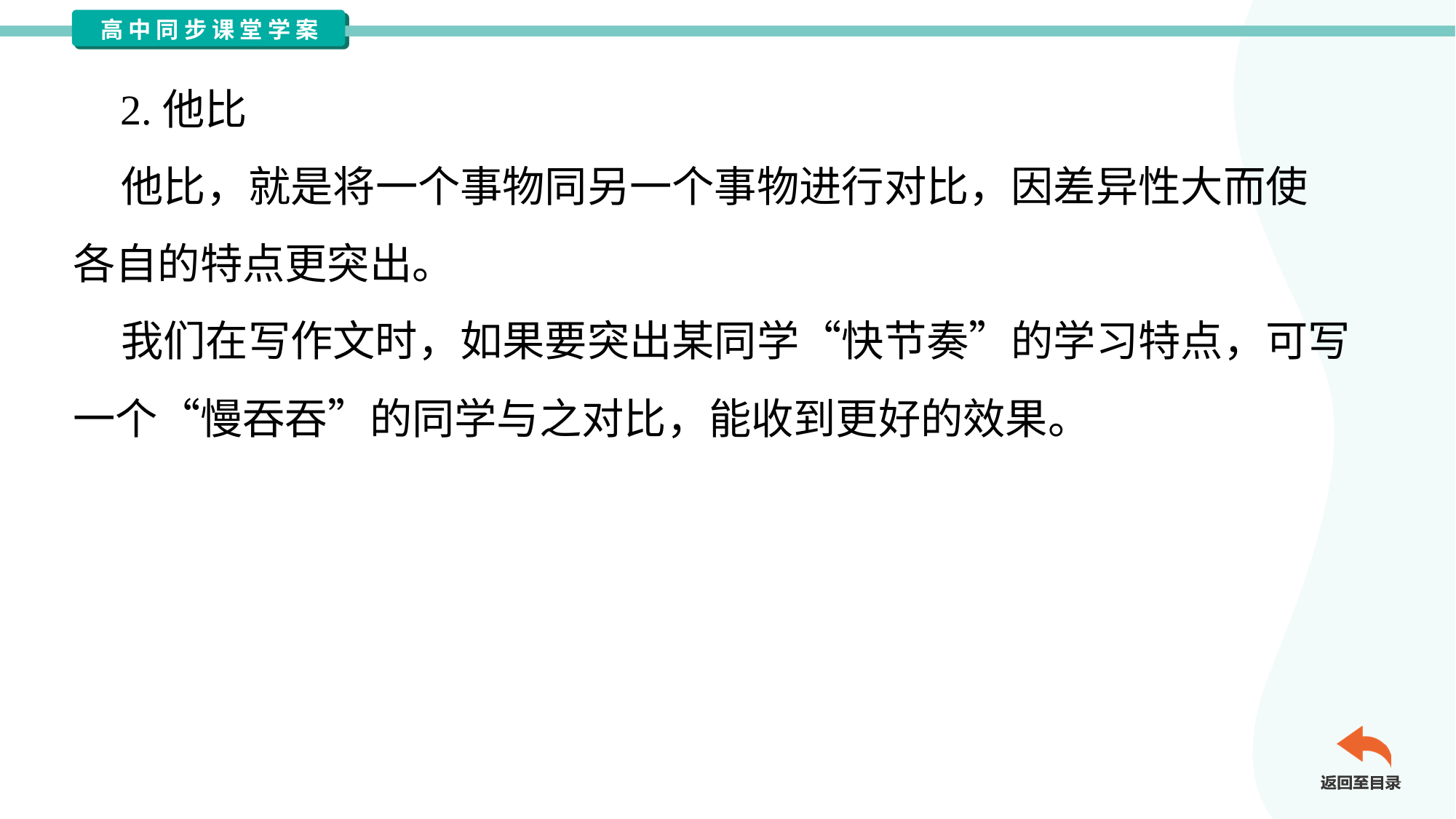

2.他比
    他比，就是将一个事物同另一个事物进行对比，因差异性大而使
各自的特点更突出。
    我们在写作文时，如果要突出某同学“快节奏”的学习特点，可写
一个“慢吞吞”的同学与之对比，能收到更好的效果。